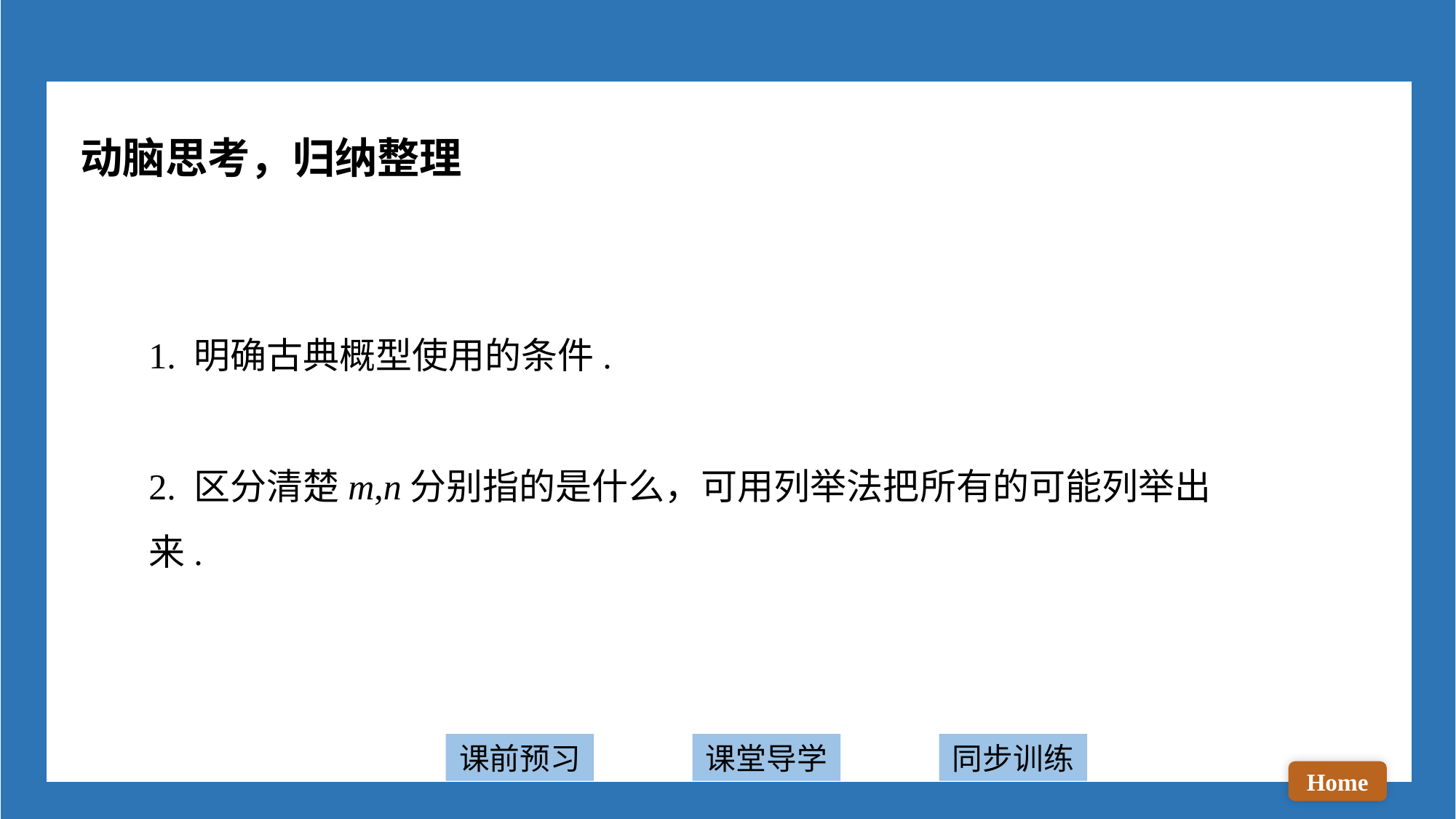

动脑思考，归纳整理
1. 明确古典概型使用的条件.

2. 区分清楚m,n分别指的是什么，可用列举法把所有的可能列举出来.